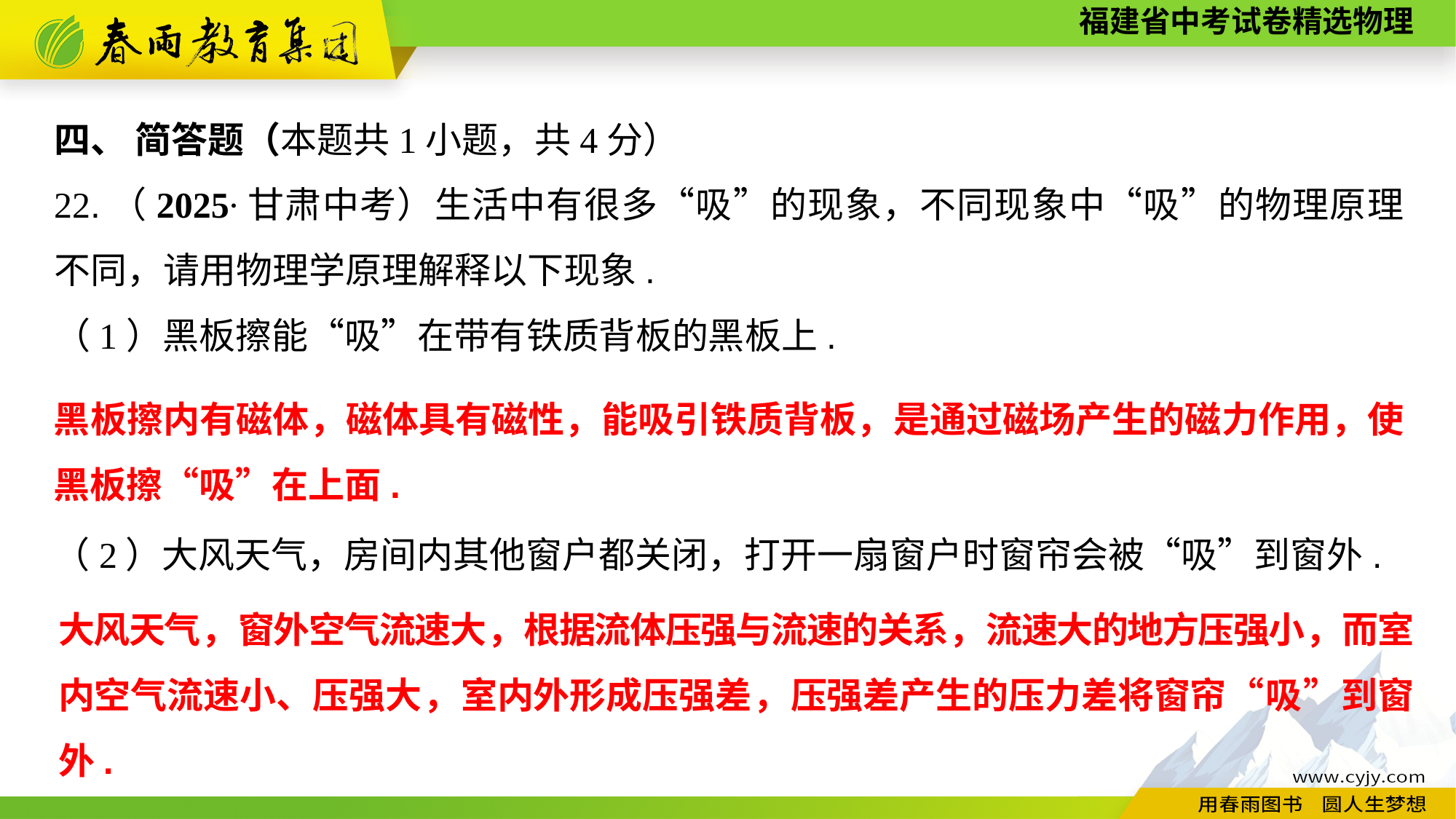

四、 简答题（本题共1小题，共4分）
22.（2025∙甘肃中考）生活中有很多“吸”的现象，不同现象中“吸”的物理原理不同，请用物理学原理解释以下现象.
（1）黑板擦能“吸”在带有铁质背板的黑板上.

黑板擦内有磁体，磁体具有磁性，能吸引铁质背板，是通过磁场产生的磁力作用，使黑板擦“吸”在上面.
（2）大风天气，房间内其他窗户都关闭，打开一扇窗户时窗帘会被“吸”到窗外.
大风天气，窗外空气流速大，根据流体压强与流速的关系，流速大的地方压强小，而室内空气流速小、压强大，室内外形成压强差，压强差产生的压力差将窗帘“吸”到窗外.